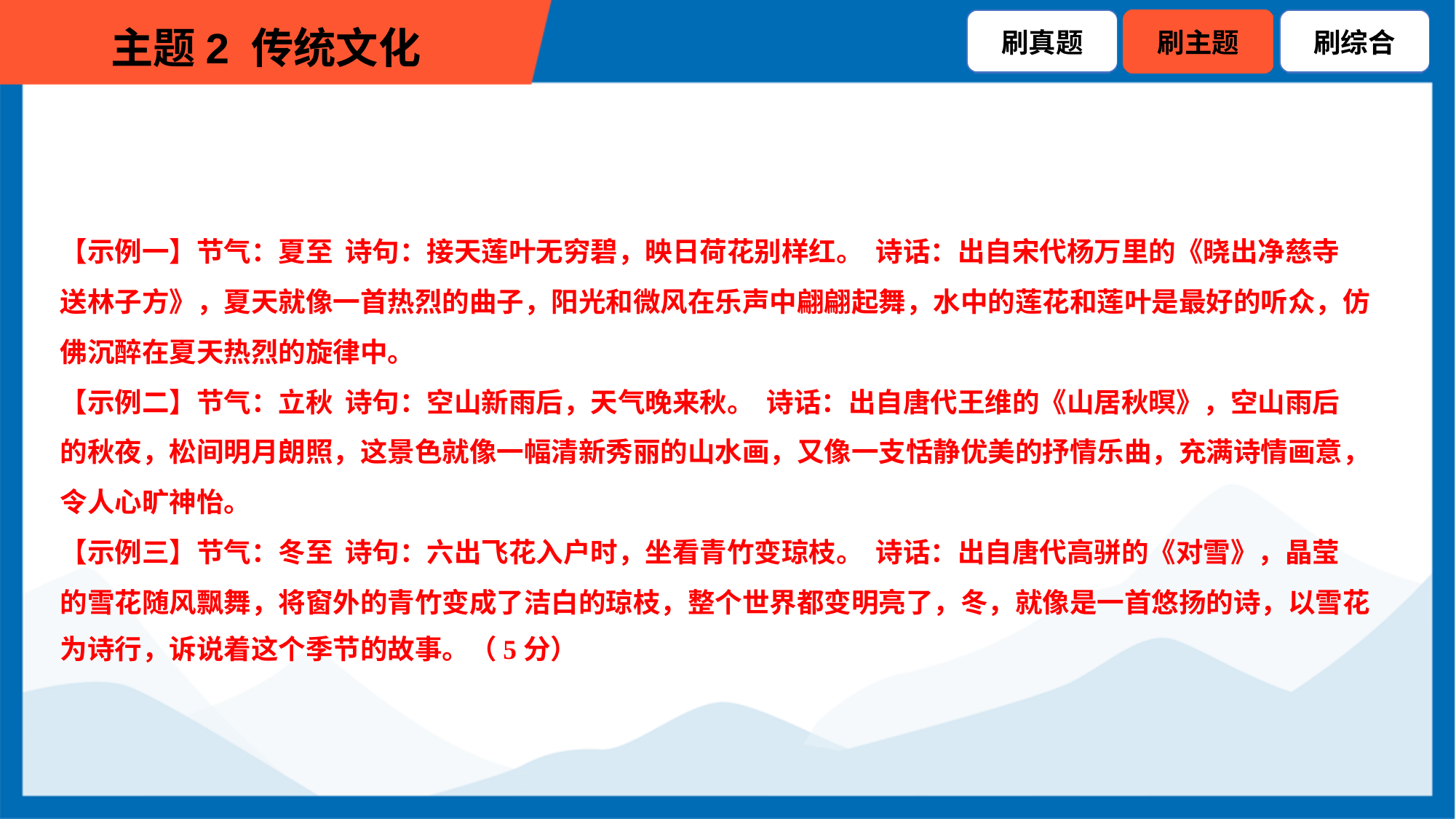

【示例一】节气：夏至  诗句：接天莲叶无穷碧，映日荷花别样红。  诗话：出自宋代杨万里的《晓出净慈寺
送林子方》，夏天就像一首热烈的曲子，阳光和微风在乐声中翩翩起舞，水中的莲花和莲叶是最好的听众，仿
佛沉醉在夏天热烈的旋律中。
【示例二】节气：立秋  诗句：空山新雨后，天气晚来秋。  诗话：出自唐代王维的《山居秋暝》，空山雨后
的秋夜，松间明月朗照，这景色就像一幅清新秀丽的山水画，又像一支恬静优美的抒情乐曲，充满诗情画意，
令人心旷神怡。
【示例三】节气：冬至  诗句：六出飞花入户时，坐看青竹变琼枝。  诗话：出自唐代高骈的《对雪》，晶莹
的雪花随风飘舞，将窗外的青竹变成了洁白的琼枝，整个世界都变明亮了，冬，就像是一首悠扬的诗，以雪花
为诗行，诉说着这个季节的故事。（5分）